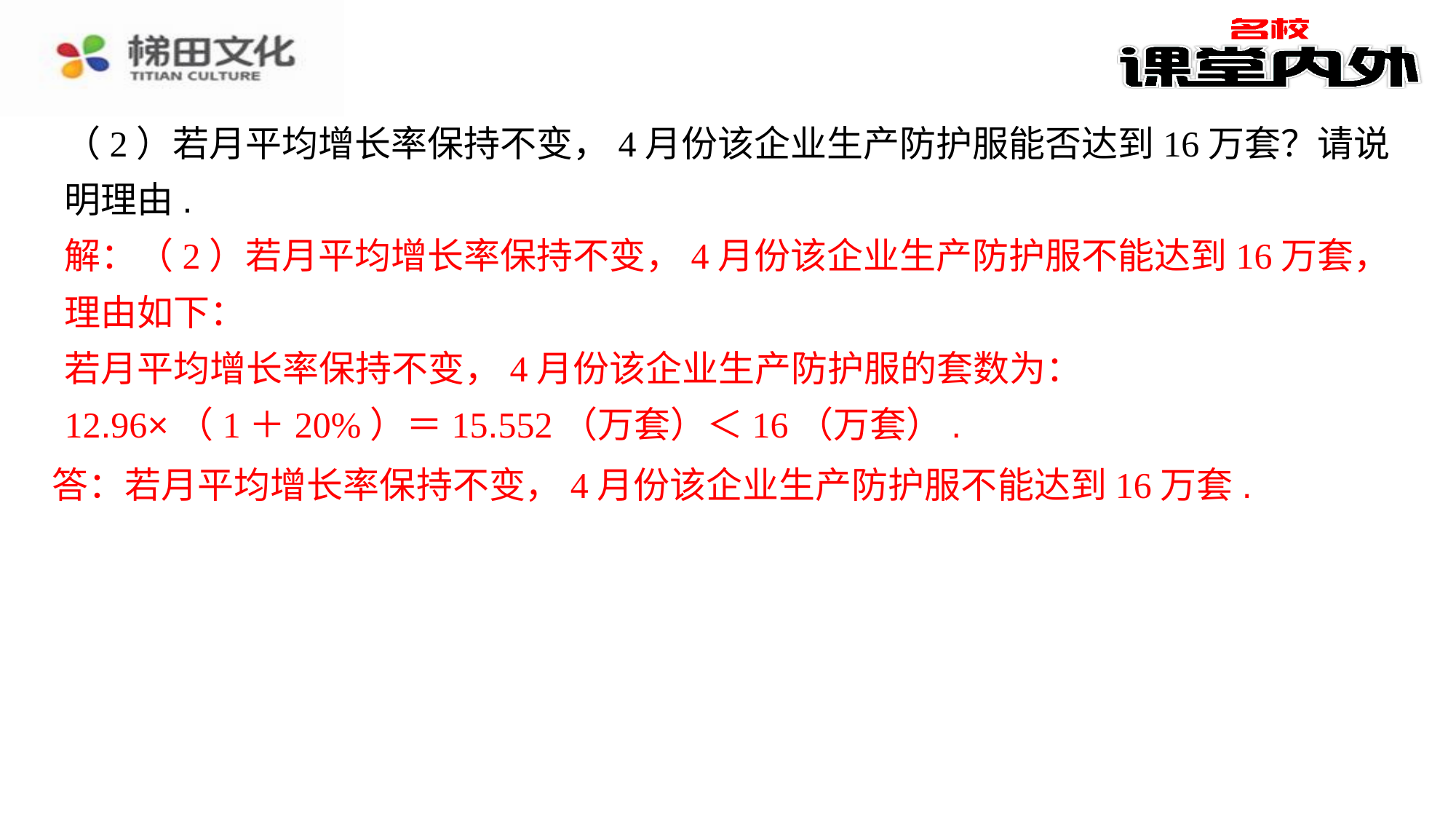

（2）若月平均增长率保持不变，4月份该企业生产防护服能否达到16万套？请说明理由.
解：（2）若月平均增长率保持不变，4月份该企业生产防护服不能达到16万套，理由如下：
若月平均增长率保持不变，4月份该企业生产防护服的套数为：
12.96×（1＋20%）＝15.552（万套）＜16（万套）.
答：若月平均增长率保持不变，4月份该企业生产防护服不能达到16万套.